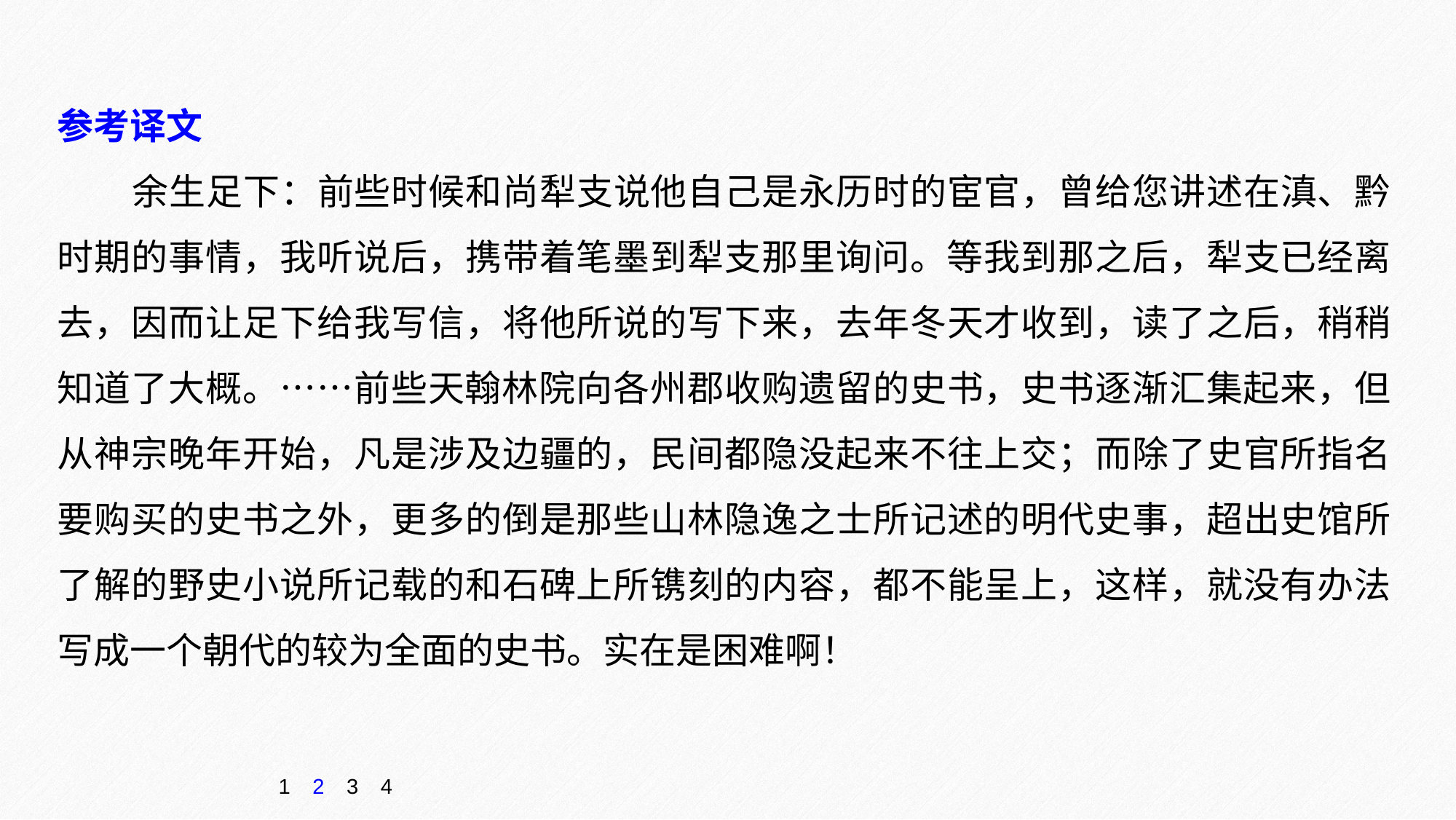

参考译文
余生足下：前些时候和尚犁支说他自己是永历时的宦官，曾给您讲述在滇、黔时期的事情，我听说后，携带着笔墨到犁支那里询问。等我到那之后，犁支已经离去，因而让足下给我写信，将他所说的写下来，去年冬天才收到，读了之后，稍稍知道了大概。……前些天翰林院向各州郡收购遗留的史书，史书逐渐汇集起来，但从神宗晚年开始，凡是涉及边疆的，民间都隐没起来不往上交；而除了史官所指名要购买的史书之外，更多的倒是那些山林隐逸之士所记述的明代史事，超出史馆所了解的野史小说所记载的和石碑上所镌刻的内容，都不能呈上，这样，就没有办法写成一个朝代的较为全面的史书。实在是困难啊！
1
2
3
4